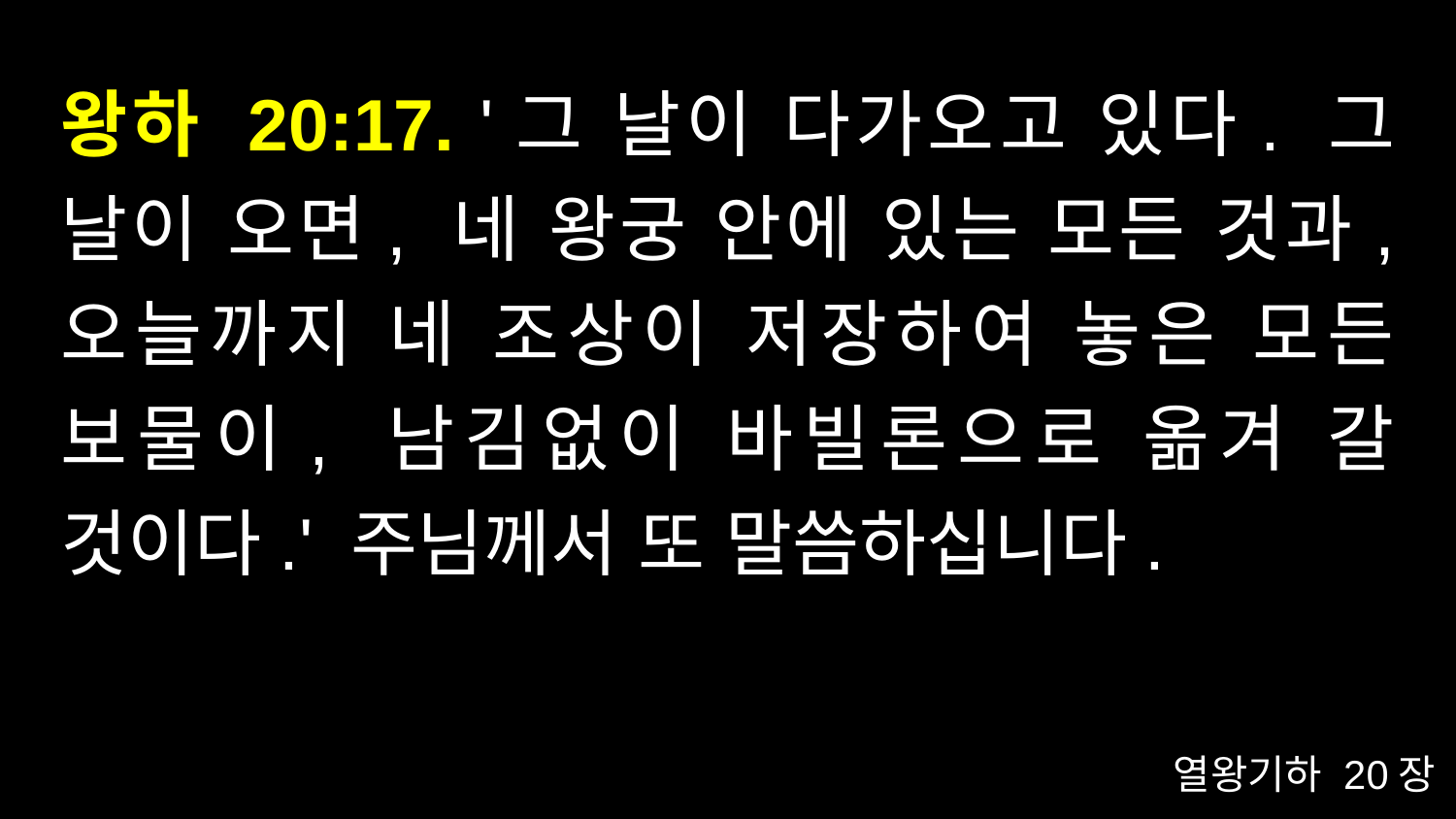

# 왕하 20:17. '그 날이 다가오고 있다. 그 날이 오면, 네 왕궁 안에 있는 모든 것과, 오늘까지 네 조상이 저장하여 놓은 모든 보물이, 남김없이 바빌론으로 옮겨 갈 것이다.' 주님께서 또 말씀하십니다.
열왕기하 20장